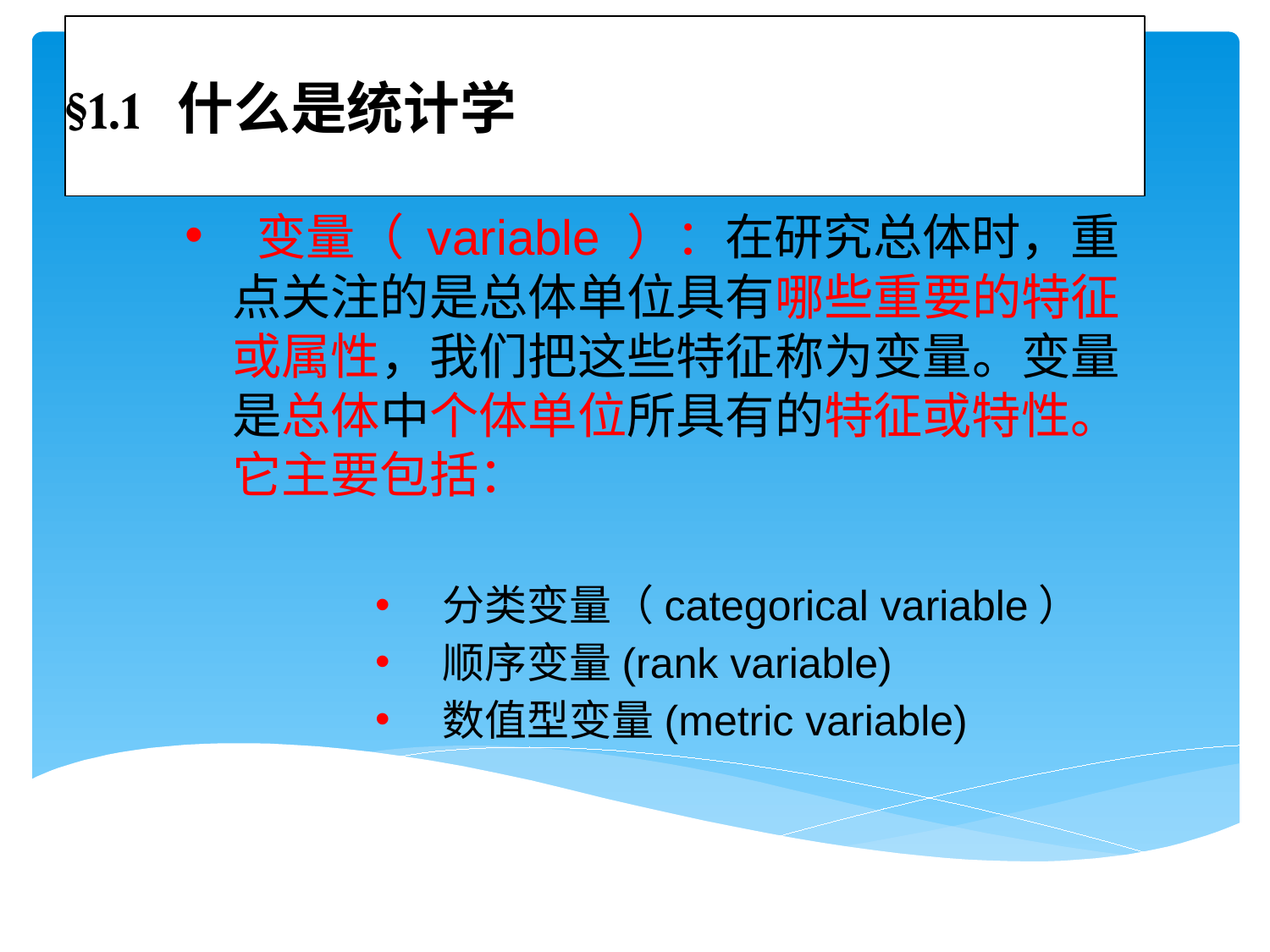

# §1.1  什么是统计学
 变量（ variable ）：在研究总体时，重点关注的是总体单位具有哪些重要的特征或属性，我们把这些特征称为变量。变量是总体中个体单位所具有的特征或特性。它主要包括：

 分类变量（categorical variable）
 顺序变量(rank variable)
 数值型变量(metric variable)